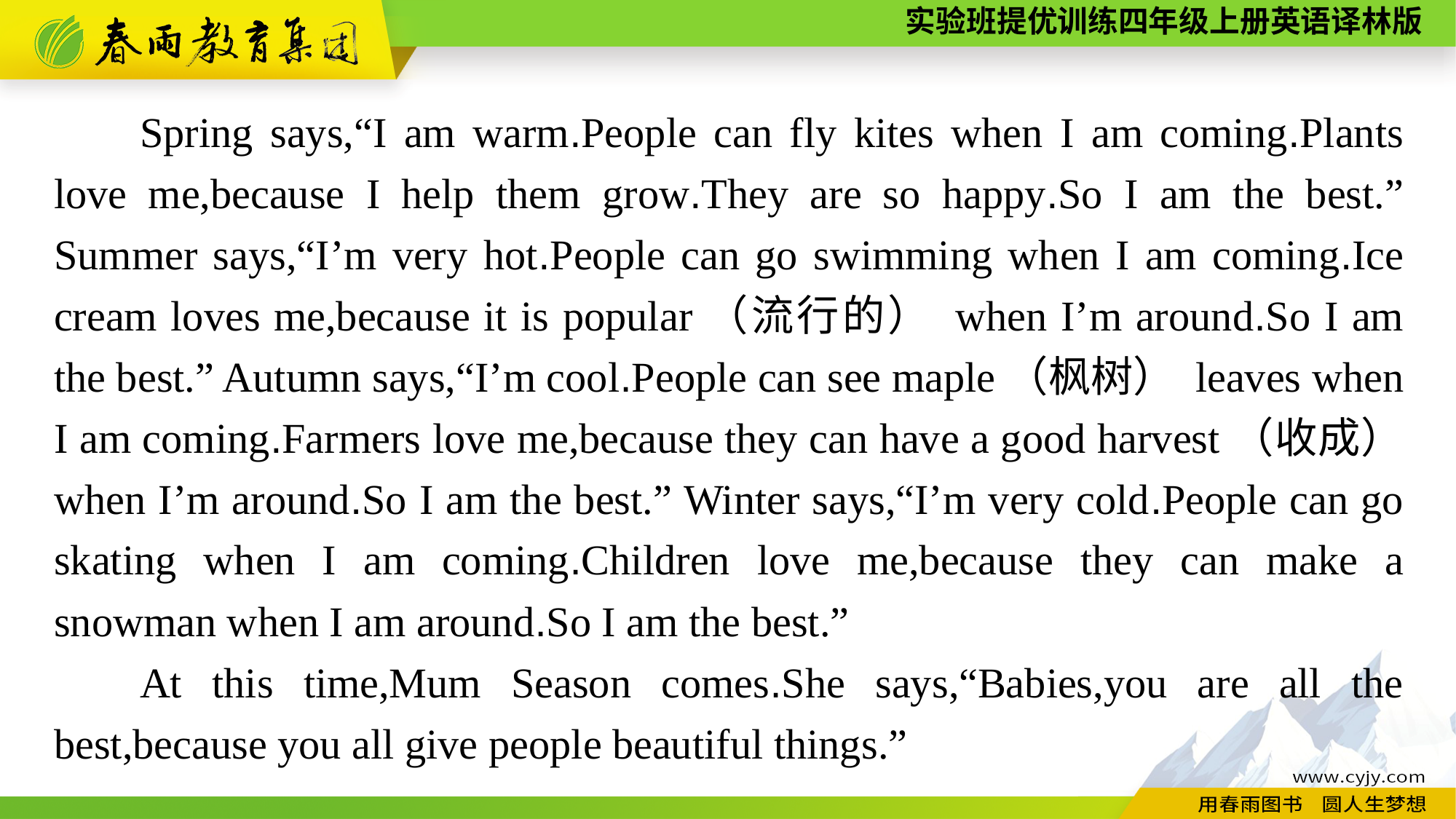

Spring says,“I am warm.People can fly kites when I am coming.Plants love me,because I help them grow.They are so happy.So I am the best.” Summer says,“I’m very hot.People can go swimming when I am coming.Ice cream loves me,because it is popular（流行的） when I’m around.So I am the best.” Autumn says,“I’m cool.People can see maple（枫树） leaves when I am coming.Farmers love me,because they can have a good harvest（收成） when I’m around.So I am the best.” Winter says,“I’m very cold.People can go skating when I am coming.Children love me,because they can make a snowman when I am around.So I am the best.”
At this time,Mum Season comes.She says,“Babies,you are all the best,because you all give people beautiful things.”